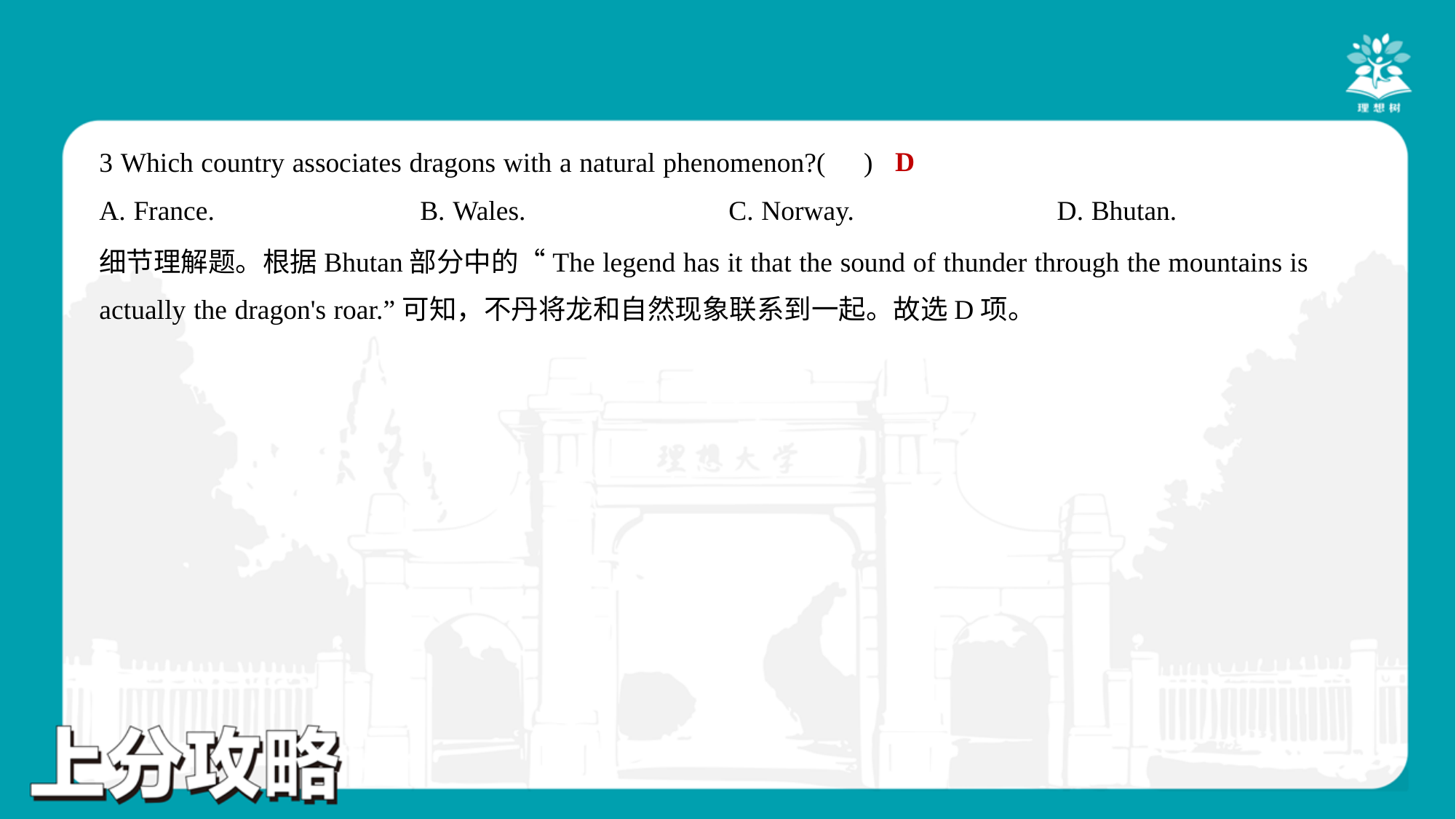

D
3 Which country associates dragons with a natural phenomenon?(     )
A. France.	B. Wales.	C. Norway.	D. Bhutan.
细节理解题。根据Bhutan部分中的“The legend has it that the sound of thunder through the mountains is
actually the dragon's roar.”可知，不丹将龙和自然现象联系到一起。故选D项。